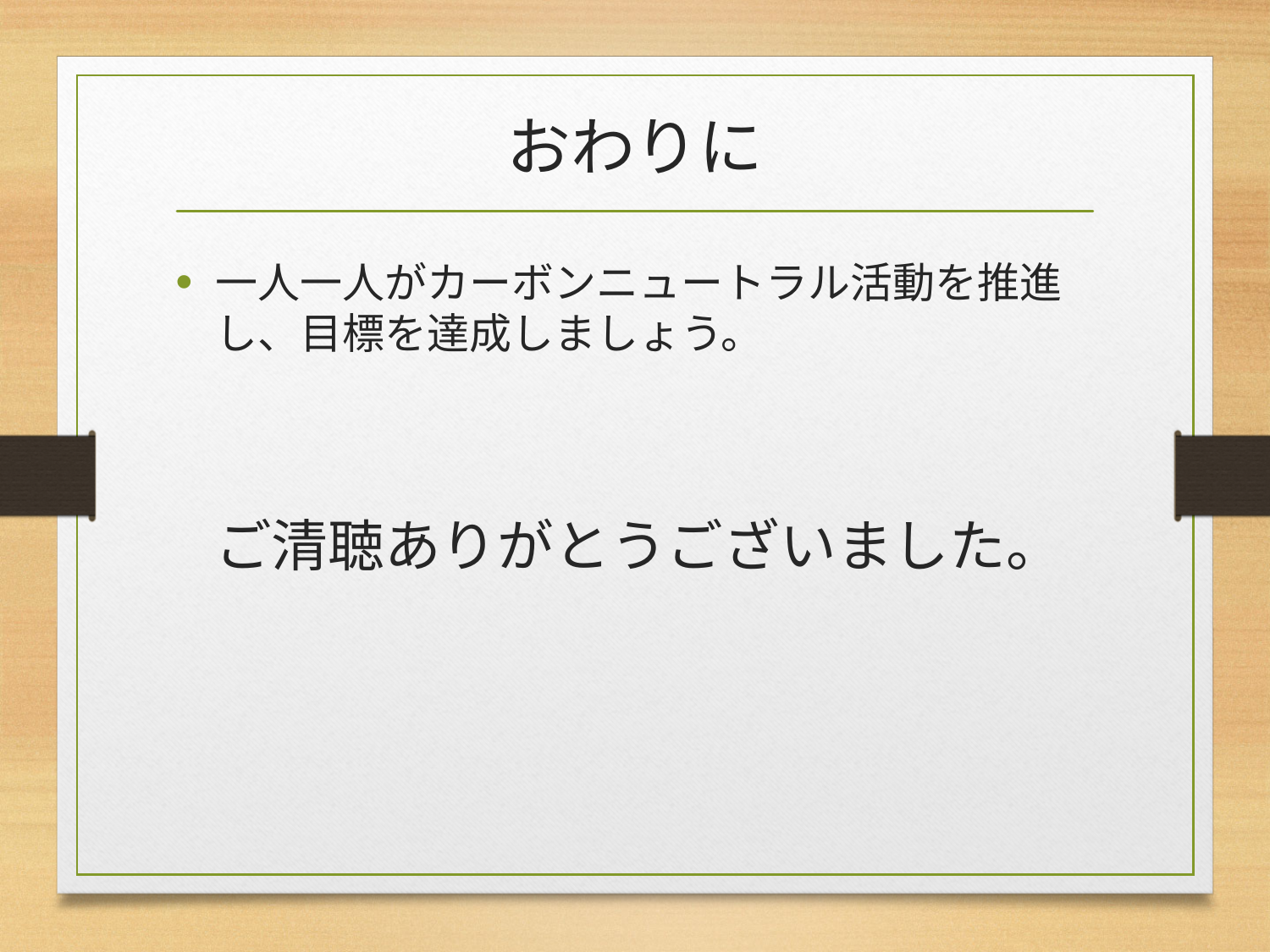

# おわりに
一人一人がカーボンニュートラル活動を推進し、目標を達成しましょう。
ご清聴ありがとうございました。